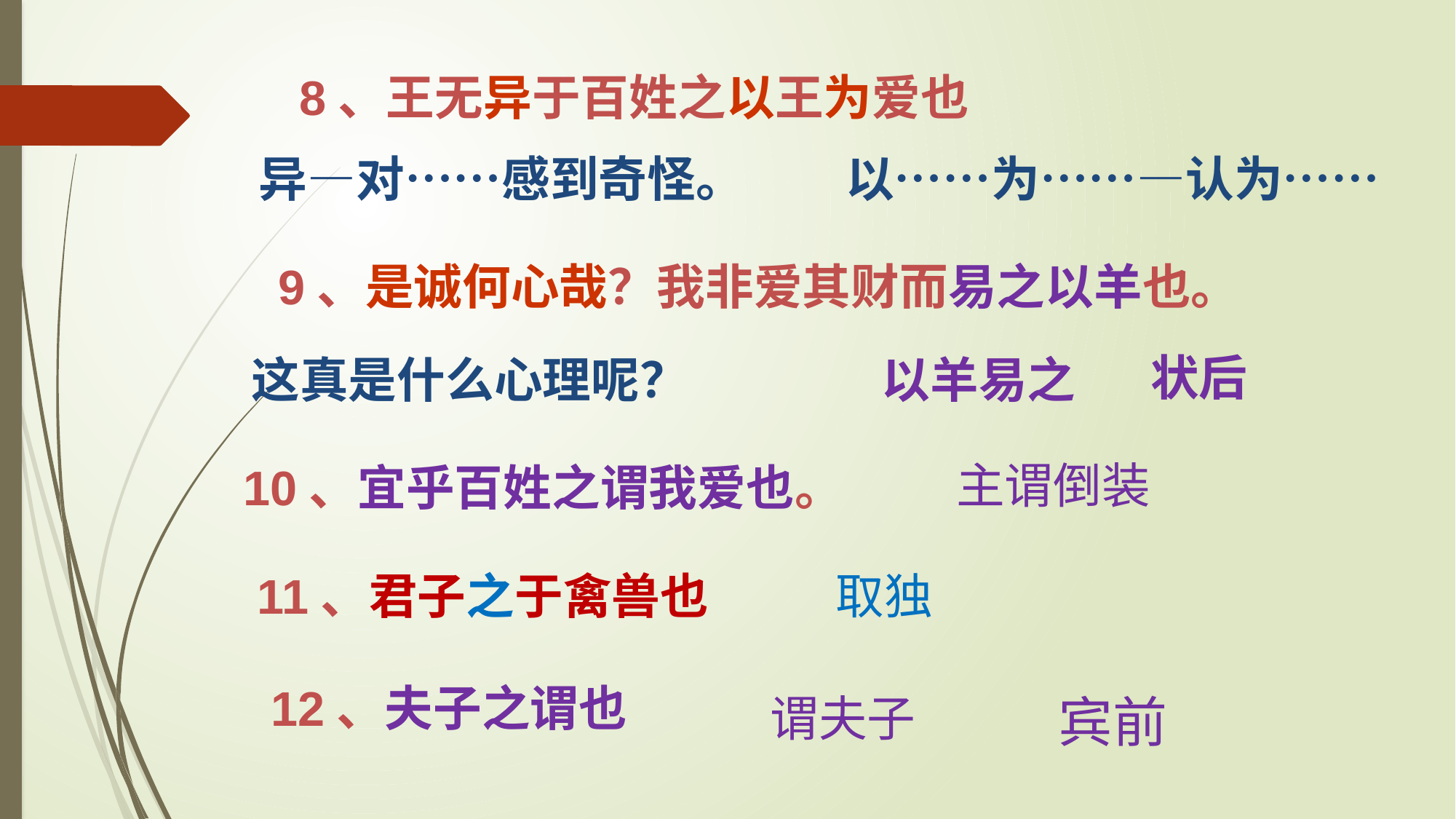

8、王无异于百姓之以王为爱也
异—对……感到奇怪。
以……为……—认为……
9、是诚何心哉？我非爱其财而易之以羊也。
状后
以羊易之
这真是什么心理呢？
主谓倒装
10、宜乎百姓之谓我爱也。
11、君子之于禽兽也
取独
12、夫子之谓也
谓夫子
宾前